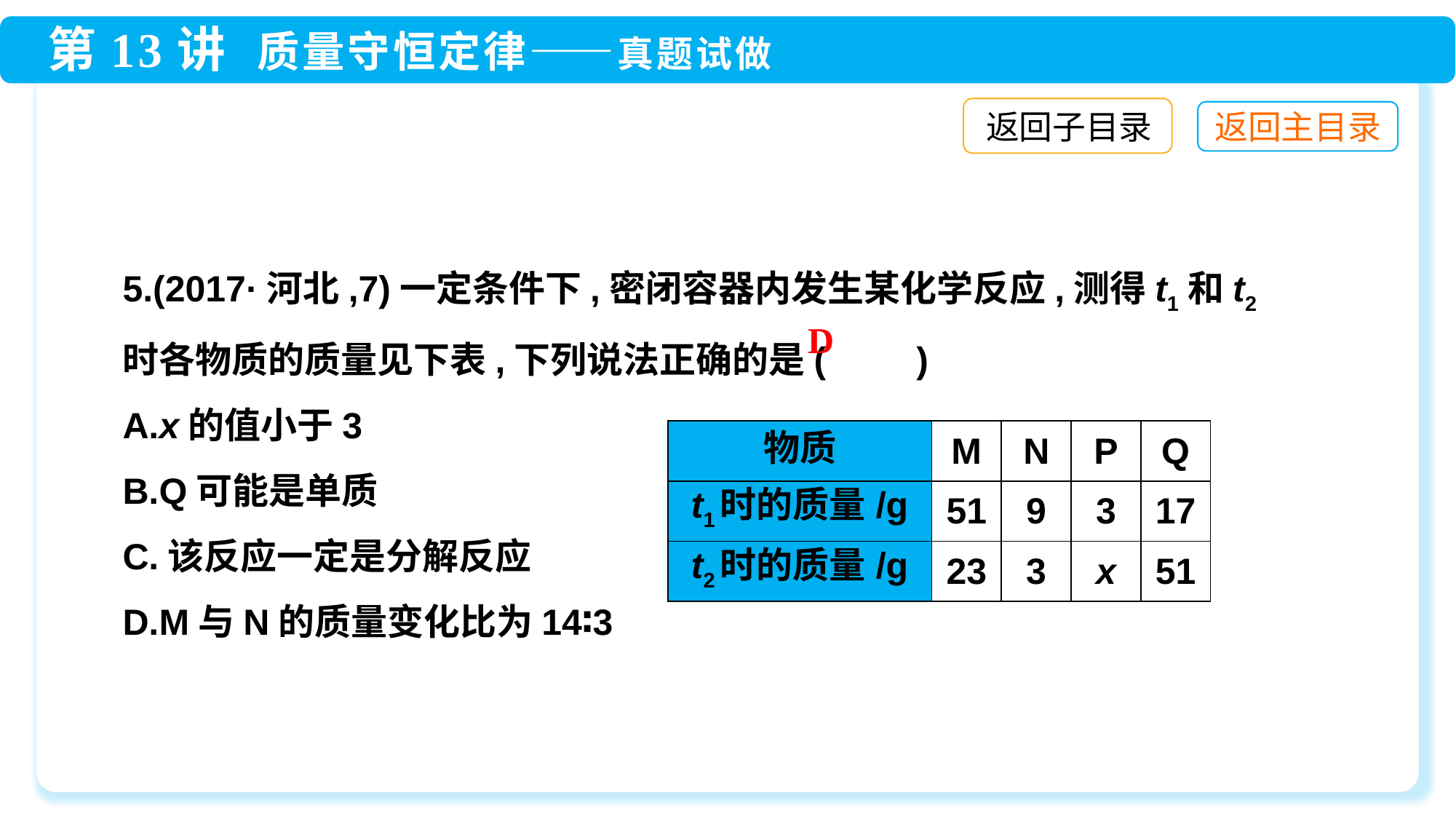

返回子目录

5.(2017·河北,7)一定条件下,密闭容器内发生某化学反应,测得t1和t2时各物质的质量见下表,下列说法正确的是(　　)
A.x的值小于3
B.Q可能是单质
C.该反应一定是分解反应
D.M与N的质量变化比为14∶3
D
| 物质 | M | N | P | Q |
| --- | --- | --- | --- | --- |
| t1时的质量/g | 51 | 9 | 3 | 17 |
| t2时的质量/g | 23 | 3 | x | 51 |